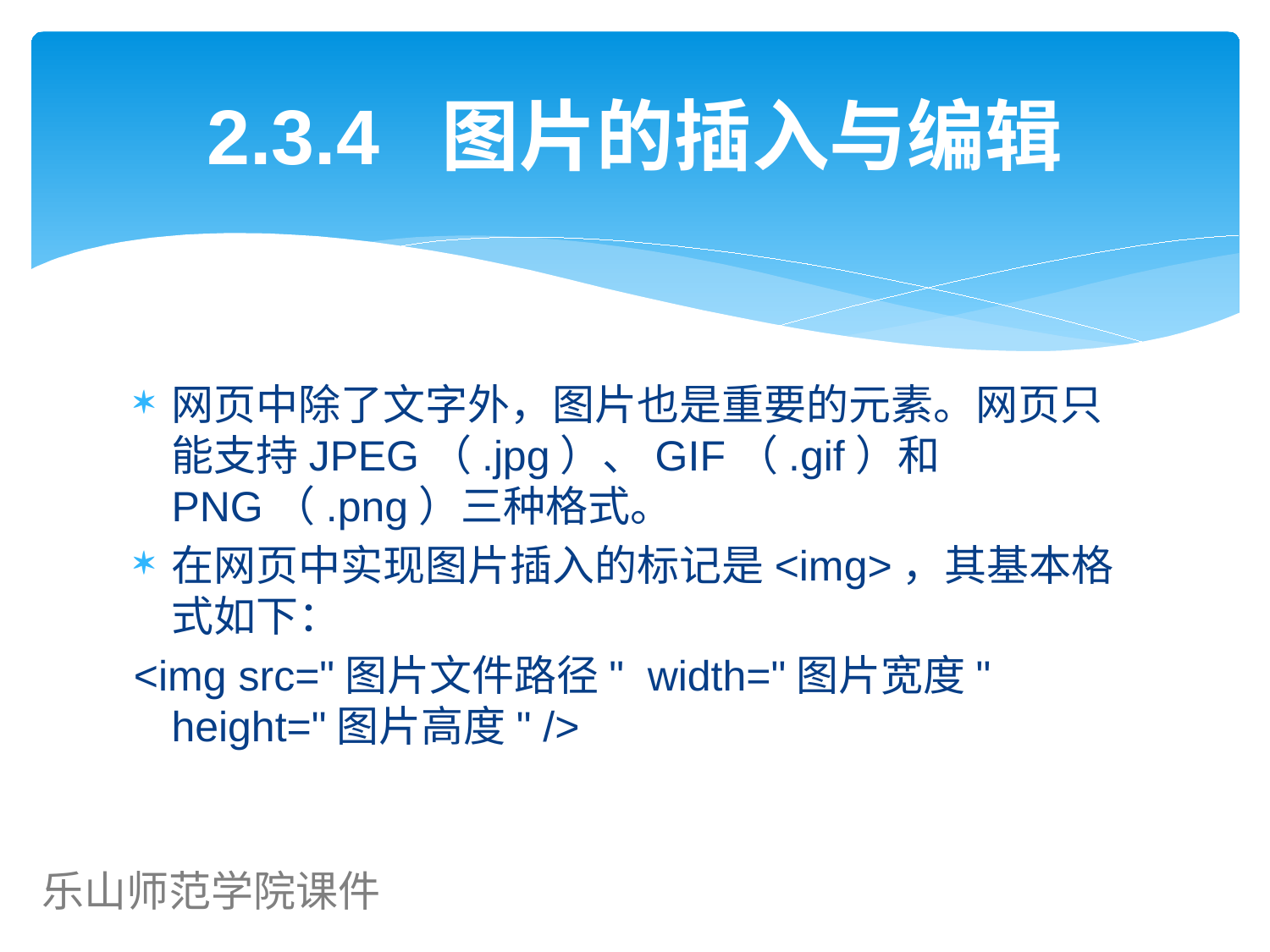

# 2.3.4  图片的插入与编辑
网页中除了文字外，图片也是重要的元素。网页只能支持JPEG（.jpg）、GIF（.gif）和PNG（.png）三种格式。
在网页中实现图片插入的标记是<img>，其基本格式如下：
<img src="图片文件路径"  width="图片宽度"  height="图片高度" />